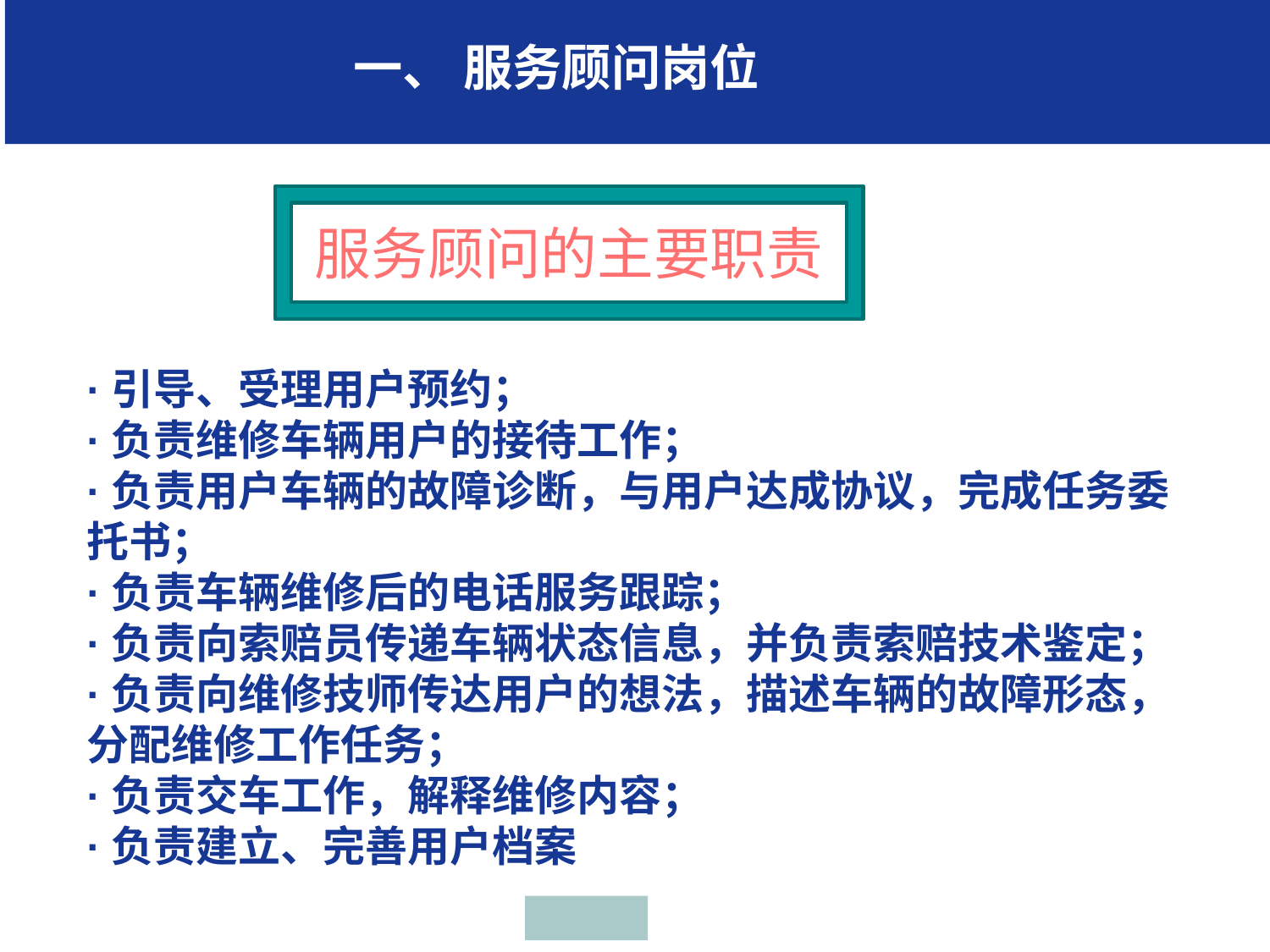

一、 服务顾问岗位
服务顾问的主要职责
·引导、受理用户预约；
·负责维修车辆用户的接待工作；
·负责用户车辆的故障诊断，与用户达成协议，完成任务委托书；
·负责车辆维修后的电话服务跟踪；
·负责向索赔员传递车辆状态信息，并负责索赔技术鉴定；
·负责向维修技师传达用户的想法，描述车辆的故障形态，分配维修工作任务；
·负责交车工作，解释维修内容；
·负责建立、完善用户档案

5